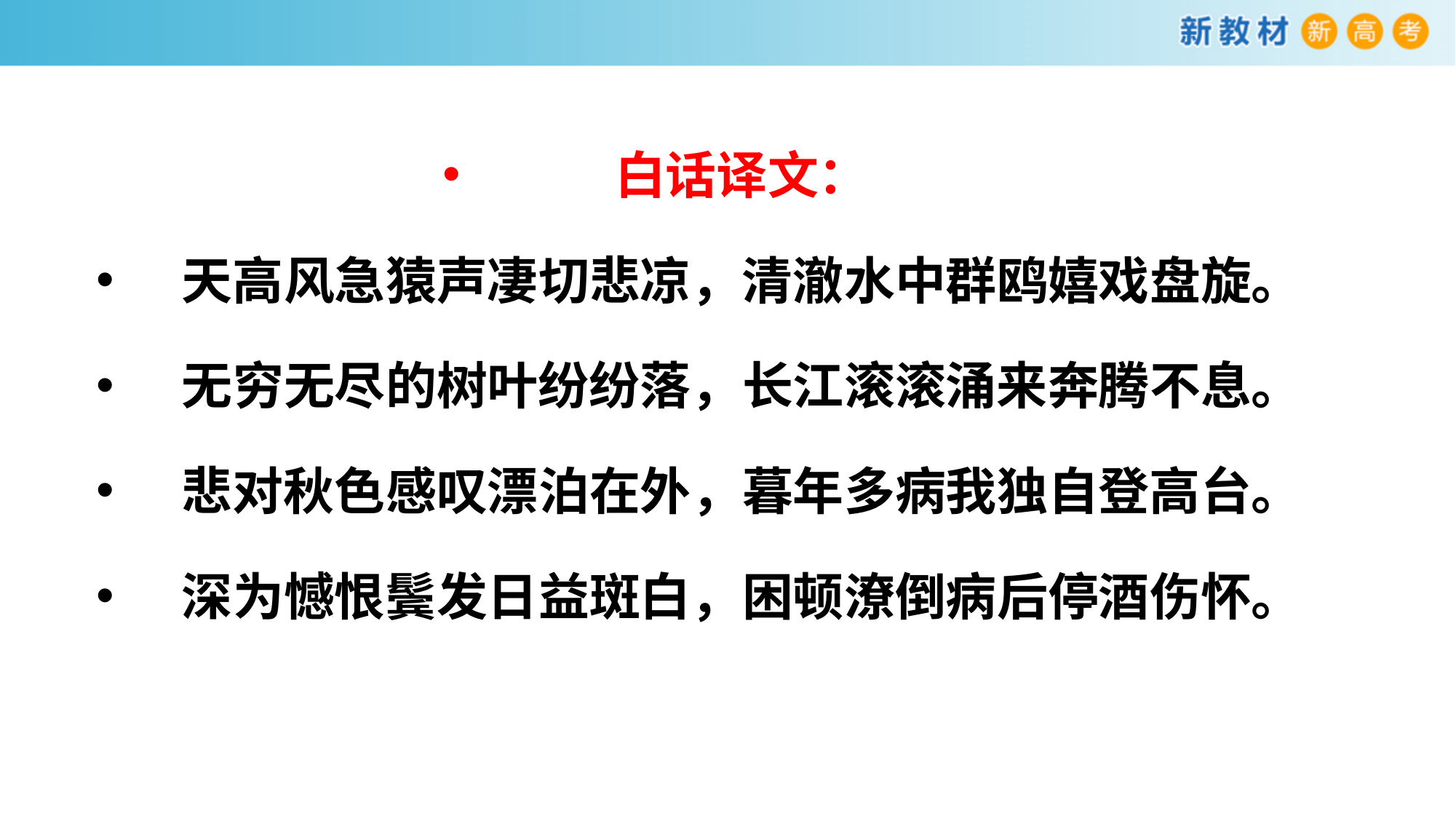

白话译文：
天高风急猿声凄切悲凉，清澈水中群鸥嬉戏盘旋。
无穷无尽的树叶纷纷落，长江滚滚涌来奔腾不息。
悲对秋色感叹漂泊在外，暮年多病我独自登高台。
深为憾恨鬓发日益斑白，困顿潦倒病后停酒伤怀。